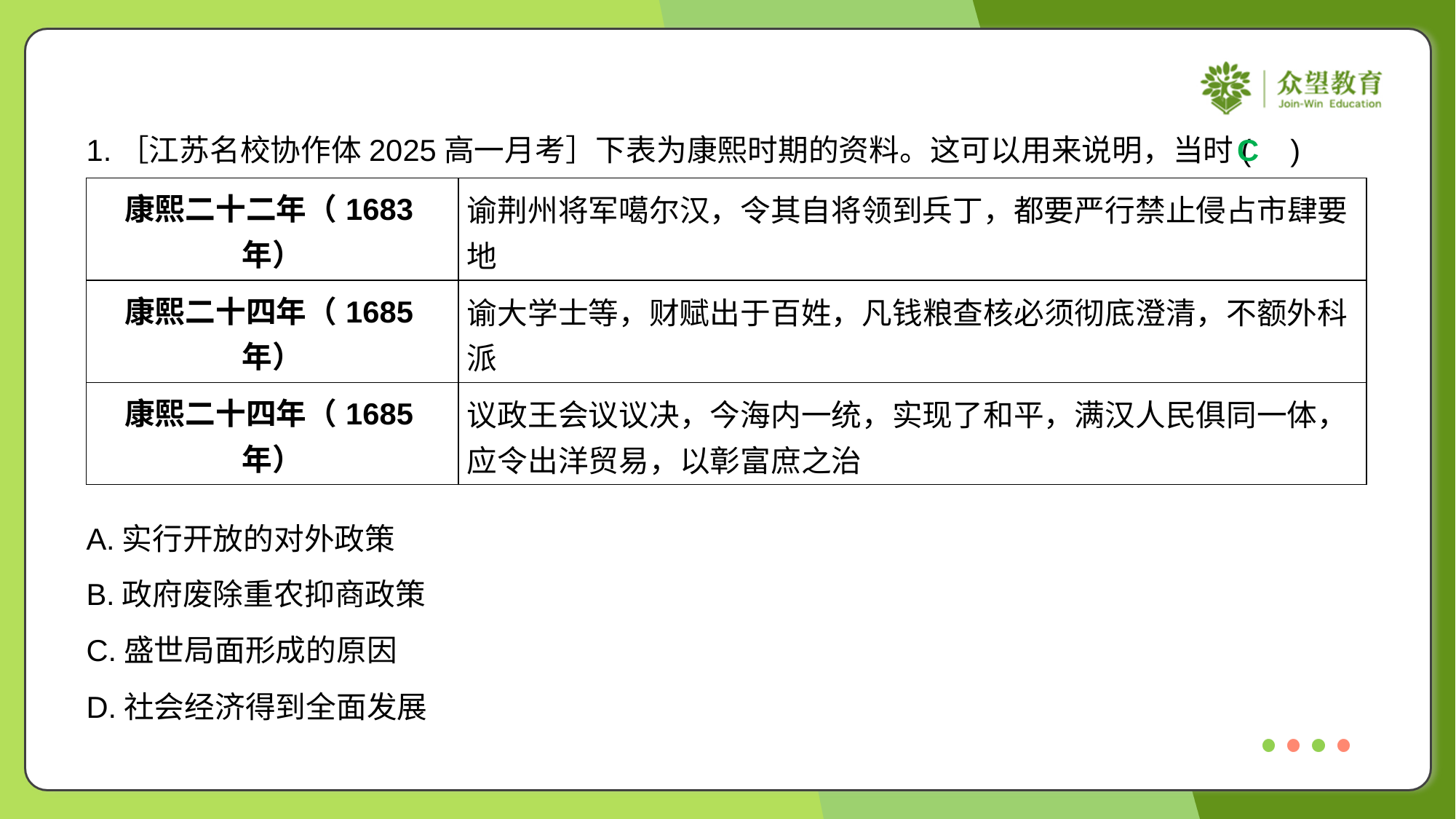

1.［江苏名校协作体2025高一月考］下表为康熙时期的资料。这可以用来说明，当时(     )
C
| 康熙二十二年（1683年） | 谕荆州将军噶尔汉，令其自将领到兵丁，都要严行禁止侵占市肆要 地 |
| --- | --- |
| 康熙二十四年（1685年） | 谕大学士等，财赋出于百姓，凡钱粮查核必须彻底澄清，不额外科 派 |
| 康熙二十四年（1685年） | 议政王会议议决，今海内一统，实现了和平，满汉人民俱同一体， 应令出洋贸易，以彰富庶之治 |
A.实行开放的对外政策
B.政府废除重农抑商政策
C.盛世局面形成的原因
D.社会经济得到全面发展